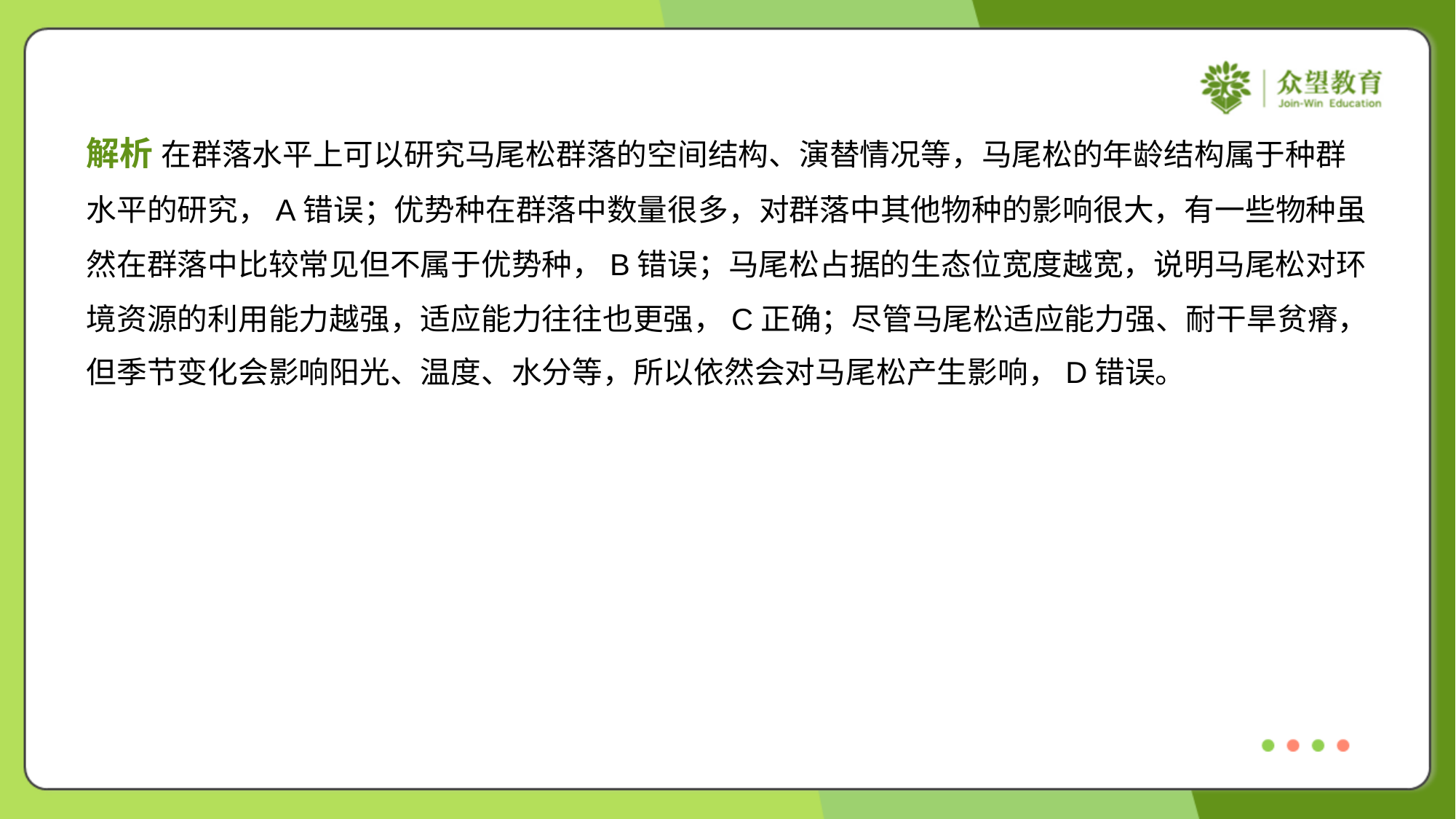

解析 在群落水平上可以研究马尾松群落的空间结构、演替情况等，马尾松的年龄结构属于种群
水平的研究，A错误；优势种在群落中数量很多，对群落中其他物种的影响很大，有一些物种虽
然在群落中比较常见但不属于优势种，B错误；马尾松占据的生态位宽度越宽，说明马尾松对环
境资源的利用能力越强，适应能力往往也更强，C正确；尽管马尾松适应能力强、耐干旱贫瘠，
但季节变化会影响阳光、温度、水分等，所以依然会对马尾松产生影响，D错误。